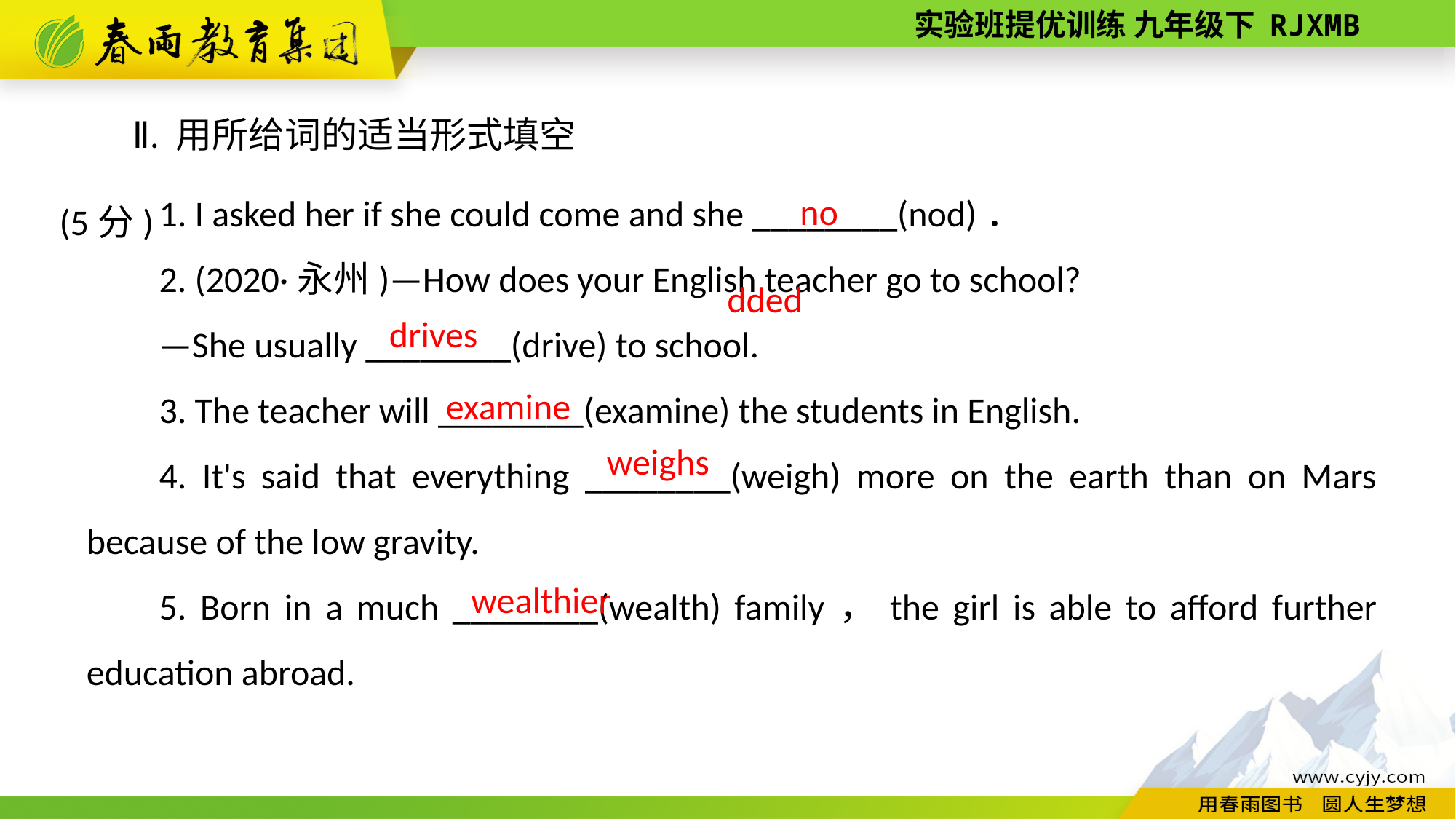

Ⅱ. 用所给词的适当形式填空(5分)
nodded
1. I asked her if she could come and she ________(nod)．
2. (2020·永州)—How does your English teacher go to school?
—She usually ________(drive) to school.
3. The teacher will ________(examine) the students in English.
4. It's said that everything ________(weigh) more on the earth than on Mars because of the low gravity.
5. Born in a much ________(wealth) family，the girl is able to afford further education abroad.
drives
examine
weighs
wealthier